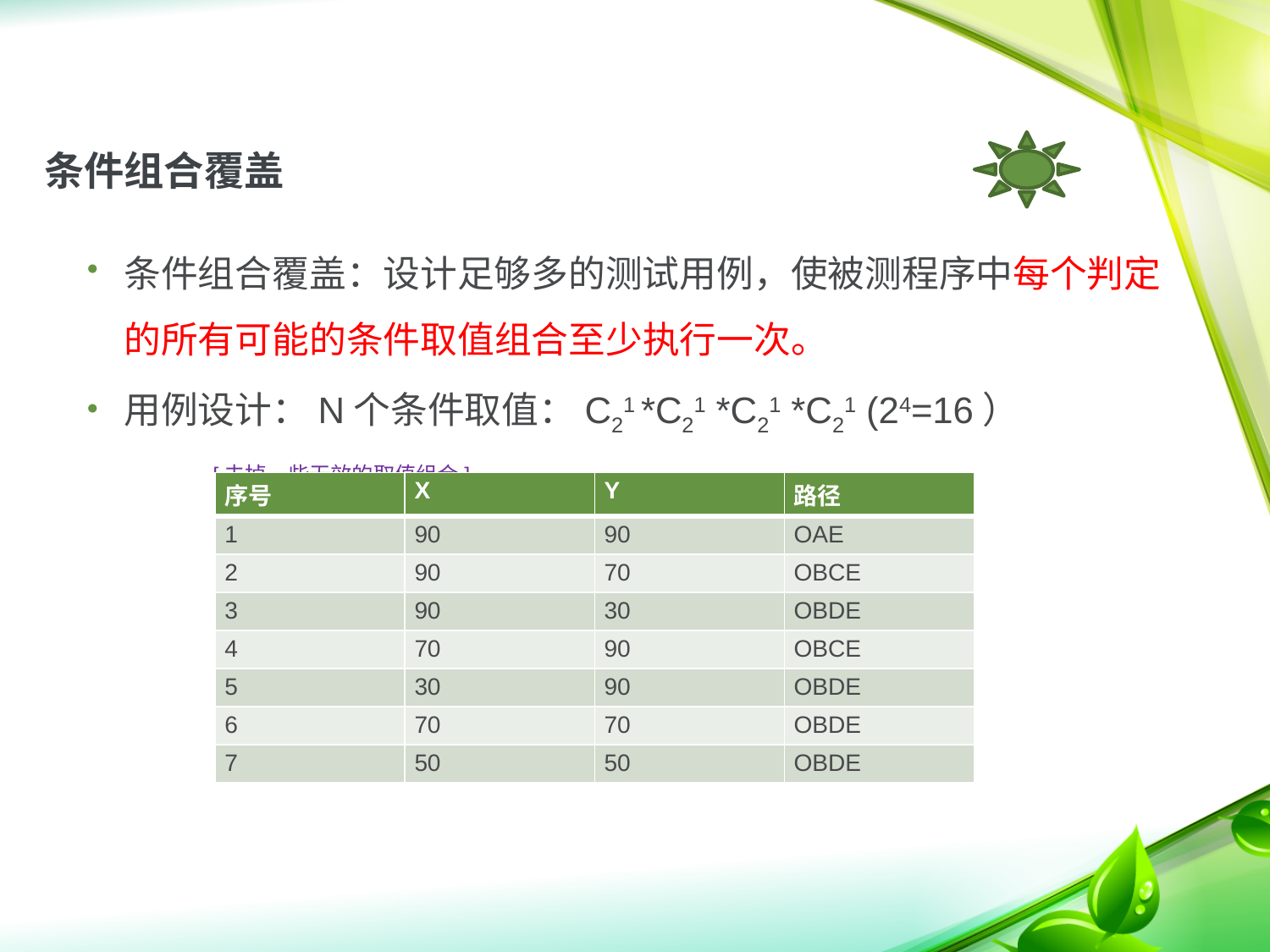

# 条件组合覆盖
条件组合覆盖：设计足够多的测试用例，使被测程序中每个判定的所有可能的条件取值组合至少执行一次。
用例设计：N个条件取值：C21 *C21 *C21 *C21 (24=16）
[去掉一些无效的取值组合]。

| 序号 | X | Y | 路径 |
| --- | --- | --- | --- |
| 1 | 90 | 90 | OAE |
| 2 | 90 | 70 | OBCE |
| 3 | 90 | 30 | OBDE |
| 4 | 70 | 90 | OBCE |
| 5 | 30 | 90 | OBDE |
| 6 | 70 | 70 | OBDE |
| 7 | 50 | 50 | OBDE |